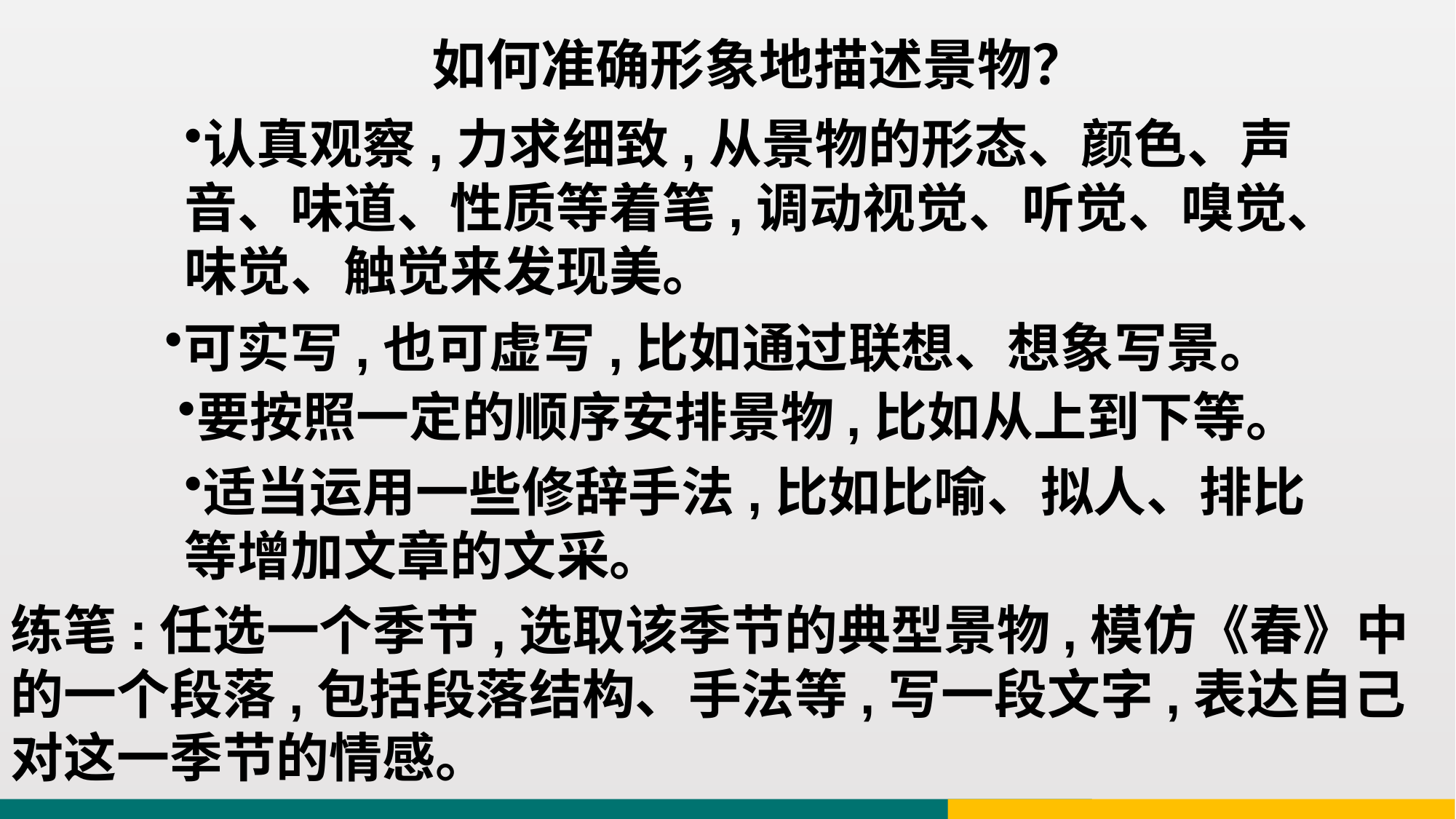

如何准确形象地描述景物？

认真观察,力求细致,从景物的形态、颜色、声音、味道、性质等着笔,调动视觉、听觉、嗅觉、味觉、触觉来发现美。
可实写,也可虚写,比如通过联想、想象写景。
要按照一定的顺序安排景物,比如从上到下等。
适当运用一些修辞手法,比如比喻、拟人、排比等增加文章的文采。
练笔:任选一个季节,选取该季节的典型景物,模仿《春》中的一个段落,包括段落结构、手法等,写一段文字,表达自己对这一季节的情感。